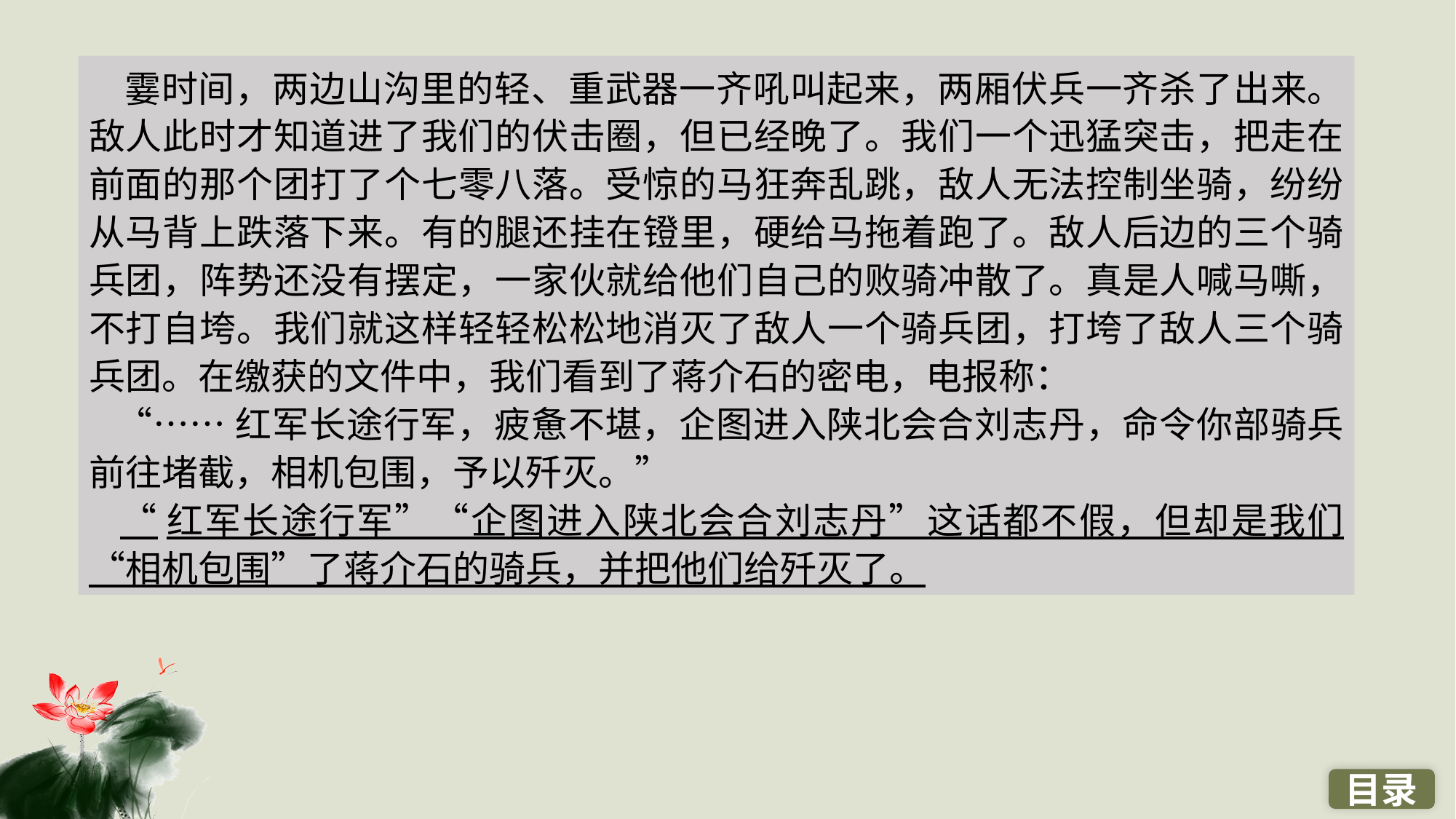

霎时间，两边山沟里的轻、重武器一齐吼叫起来，两厢伏兵一齐杀了出来。敌人此时才知道进了我们的伏击圈，但已经晚了。我们一个迅猛突击，把走在前面的那个团打了个七零八落。受惊的马狂奔乱跳，敌人无法控制坐骑，纷纷从马背上跌落下来。有的腿还挂在镫里，硬给马拖着跑了。敌人后边的三个骑兵团，阵势还没有摆定，一家伙就给他们自己的败骑冲散了。真是人喊马嘶，不打自垮。我们就这样轻轻松松地消灭了敌人一个骑兵团，打垮了敌人三个骑兵团。在缴获的文件中，我们看到了蒋介石的密电，电报称：
   “……红军长途行军，疲惫不堪，企图进入陕北会合刘志丹，命令你部骑兵前往堵截，相机包围，予以歼灭。”
   “红军长途行军”“企图进入陕北会合刘志丹”这话都不假，但却是我们“相机包围”了蒋介石的骑兵，并把他们给歼灭了。